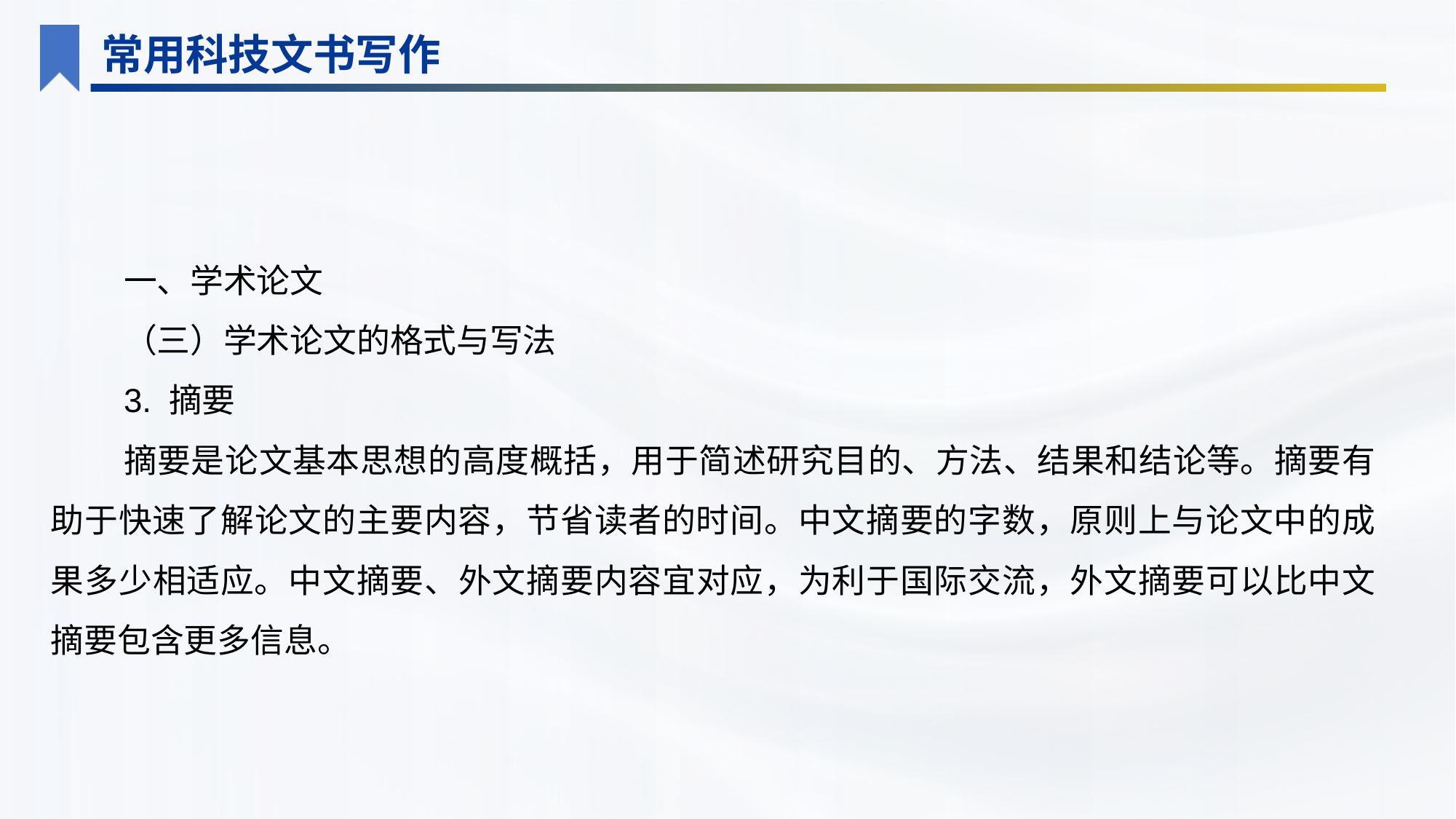

常用科技文书写作
一、学术论文
（三）学术论文的格式与写法
3. 摘要
摘要是论文基本思想的高度概括，用于简述研究目的、方法、结果和结论等。摘要有助于快速了解论文的主要内容，节省读者的时间。中文摘要的字数，原则上与论文中的成果多少相适应。中文摘要、外文摘要内容宜对应，为利于国际交流，外文摘要可以比中文摘要包含更多信息。